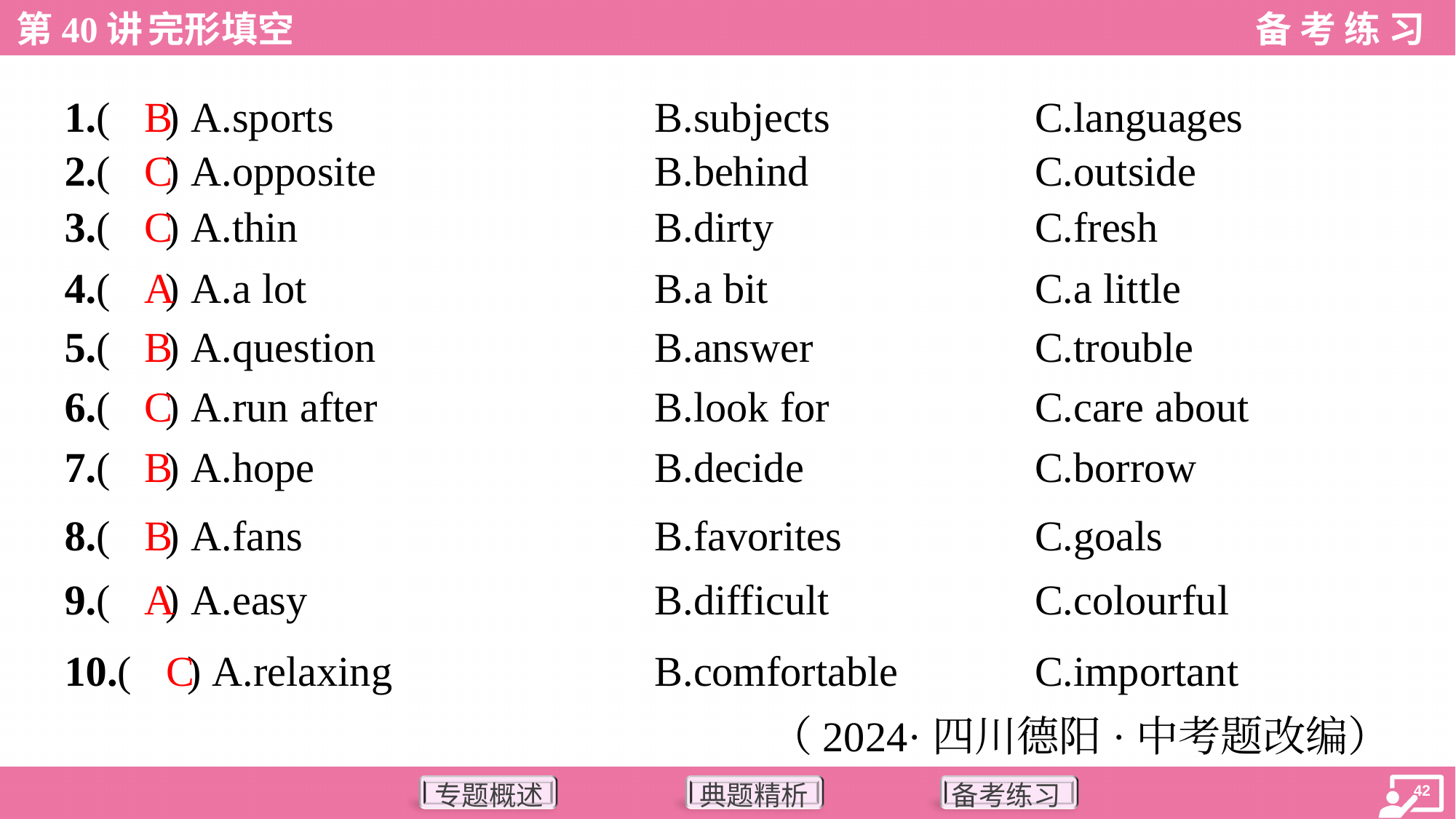

B
1.(     ) A.sports	B.subjects	C.languages
C
2.(     ) A.opposite	B.behind	C.outside
C
3.(     ) A.thin	B.dirty	C.fresh
A
4.(     ) A.a lot	B.a bit	C.a little
B
5.(     ) A.question	B.answer	C.trouble
C
6.(     ) A.run after	B.look for	C.care about
B
7.(     ) A.hope	B.decide	C.borrow
B
8.(     ) A.fans	B.favorites	C.goals
A
9.(     ) A.easy	B.difficult	C.colourful
C
10.(     ) A.relaxing	B.comfortable	C.important
（2024·四川德阳·中考题改编）